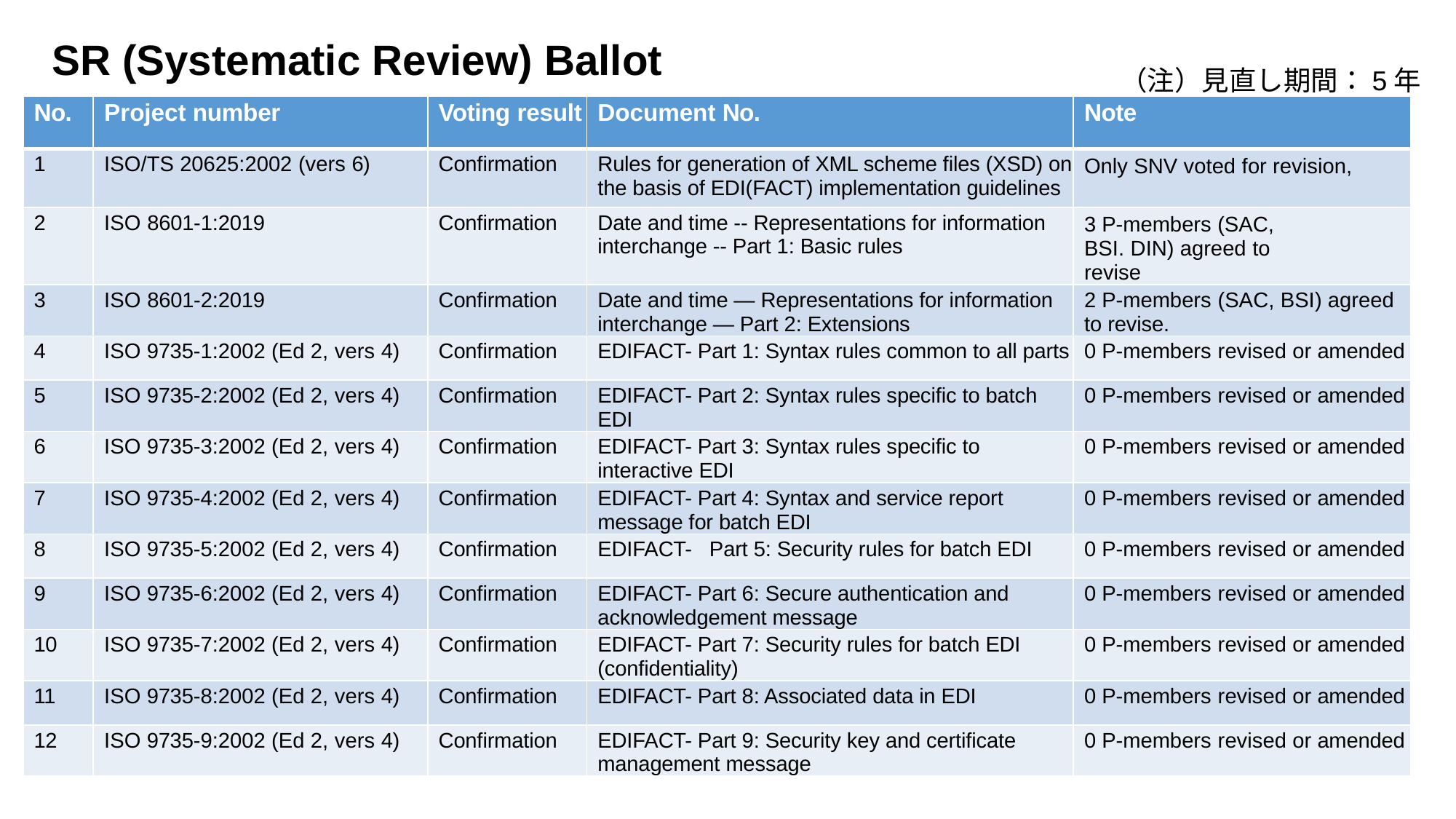

SR (Systematic Review) Ballot
（注）見直し期間：5年
| No. | Project number | Voting result | Document No. | Note |
| --- | --- | --- | --- | --- |
| 1 | ISO/TS 20625:2002 (vers 6) | Confirmation | Rules for generation of XML scheme files (XSD) on the basis of EDI(FACT) implementation guidelines | Only SNV voted for revision, |
| 2 | ISO 8601-1:2019 | Confirmation | Date and time -- Representations for information interchange -- Part 1: Basic rules | 3 P-members (SAC, BSI. DIN) agreed to revise |
| 3 | ISO 8601-2:2019 | Confirmation | Date and time — Representations for information interchange — Part 2: Extensions | 2 P-members (SAC, BSI) agreed to revise. |
| 4 | ISO 9735-1:2002 (Ed 2, vers 4) | Confirmation | EDIFACT- Part 1: Syntax rules common to all parts | 0 P-members revised or amended |
| 5 | ISO 9735-2:2002 (Ed 2, vers 4) | Confirmation | EDIFACT- Part 2: Syntax rules specific to batch EDI | 0 P-members revised or amended |
| 6 | ISO 9735-3:2002 (Ed 2, vers 4) | Confirmation | EDIFACT- Part 3: Syntax rules specific to interactive EDI | 0 P-members revised or amended |
| 7 | ISO 9735-4:2002 (Ed 2, vers 4) | Confirmation | EDIFACT- Part 4: Syntax and service report message for batch EDI | 0 P-members revised or amended |
| 8 | ISO 9735-5:2002 (Ed 2, vers 4) | Confirmation | EDIFACT- Part 5: Security rules for batch EDI | 0 P-members revised or amended |
| 9 | ISO 9735-6:2002 (Ed 2, vers 4) | Confirmation | EDIFACT- Part 6: Secure authentication and acknowledgement message | 0 P-members revised or amended |
| 10 | ISO 9735-7:2002 (Ed 2, vers 4) | Confirmation | EDIFACT- Part 7: Security rules for batch EDI (confidentiality) | 0 P-members revised or amended |
| 11 | ISO 9735-8:2002 (Ed 2, vers 4) | Confirmation | EDIFACT- Part 8: Associated data in EDI | 0 P-members revised or amended |
| 12 | ISO 9735-9:2002 (Ed 2, vers 4) | Confirmation | EDIFACT- Part 9: Security key and certificate management message | 0 P-members revised or amended |